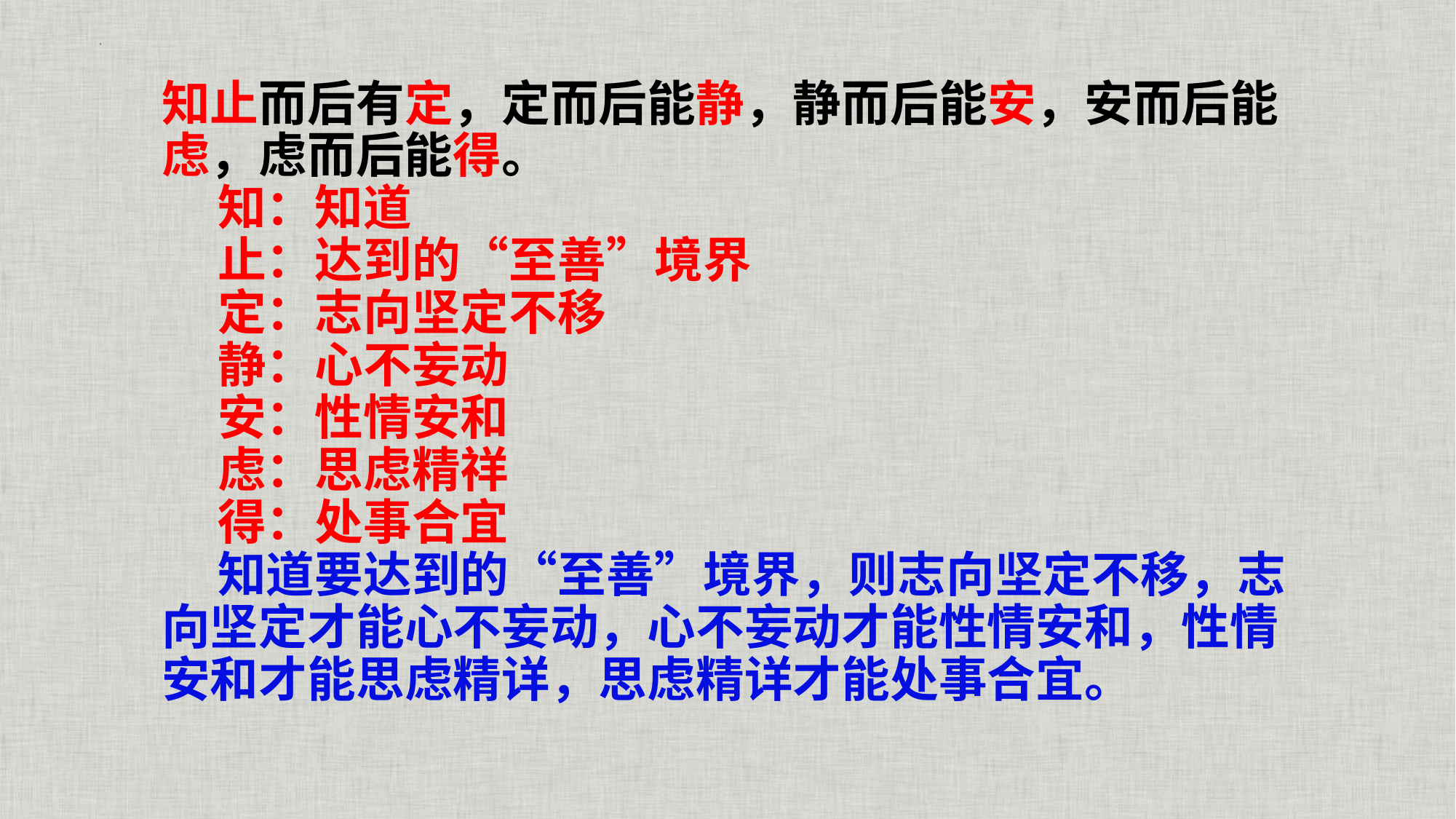

知止而后有定，定而后能静，静而后能安，安而后能虑，虑而后能得。
    知：知道
    止：达到的“至善”境界
    定：志向坚定不移
    静：心不妄动
    安：性情安和
    虑：思虑精祥
    得：处事合宜
    知道要达到的“至善”境界，则志向坚定不移，志向坚定才能心不妄动，心不妄动才能性情安和，性情安和才能思虑精详，思虑精详才能处事合宜。